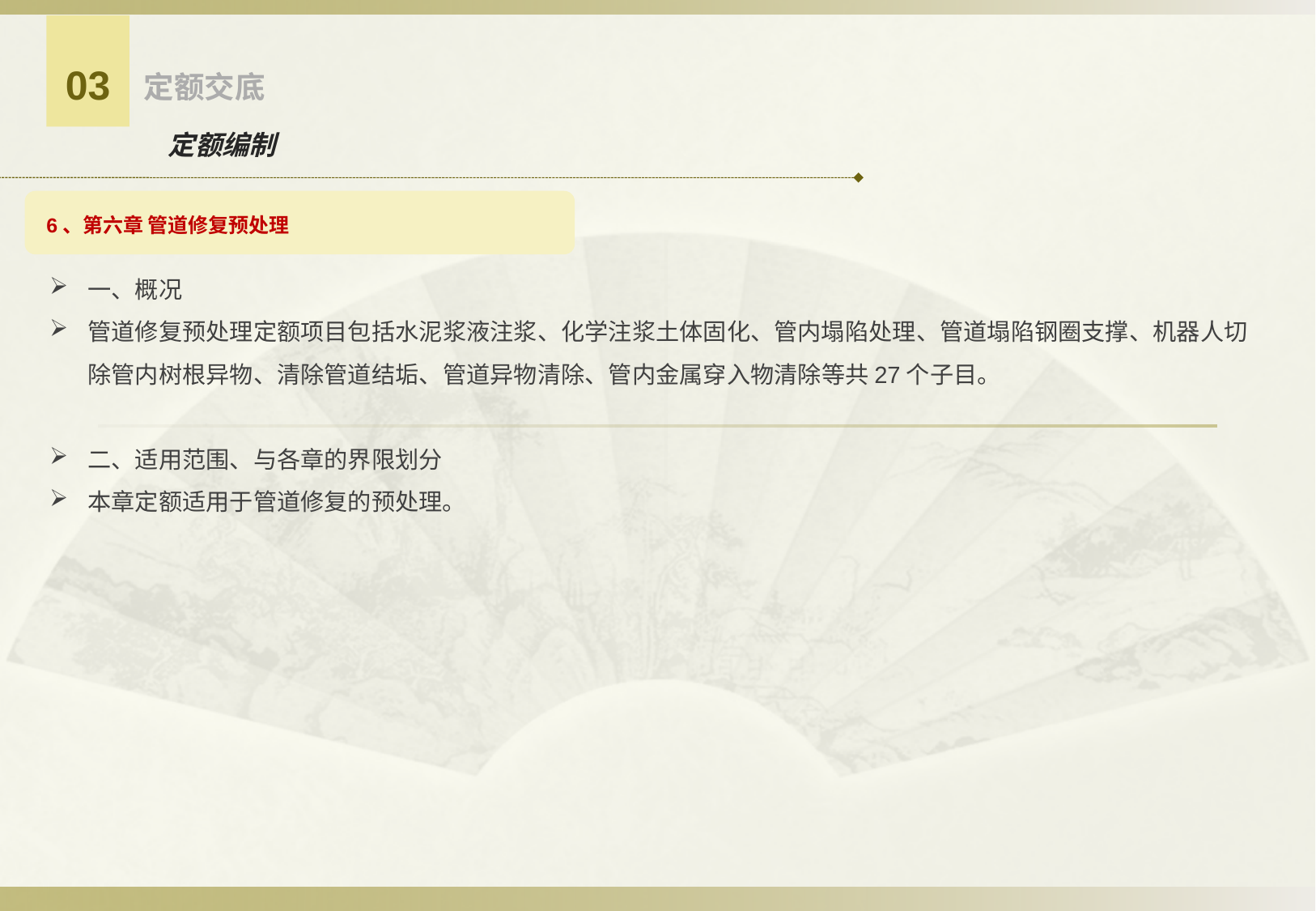

03
定额交底
定额编制

6、第六章 管道修复预处理
一、概况
管道修复预处理定额项目包括水泥浆液注浆、化学注浆土体固化、管内塌陷处理、管道塌陷钢圈支撑、机器人切除管内树根异物、清除管道结垢、管道异物清除、管内金属穿入物清除等共27个子目。

二、适用范围、与各章的界限划分
本章定额适用于管道修复的预处理。